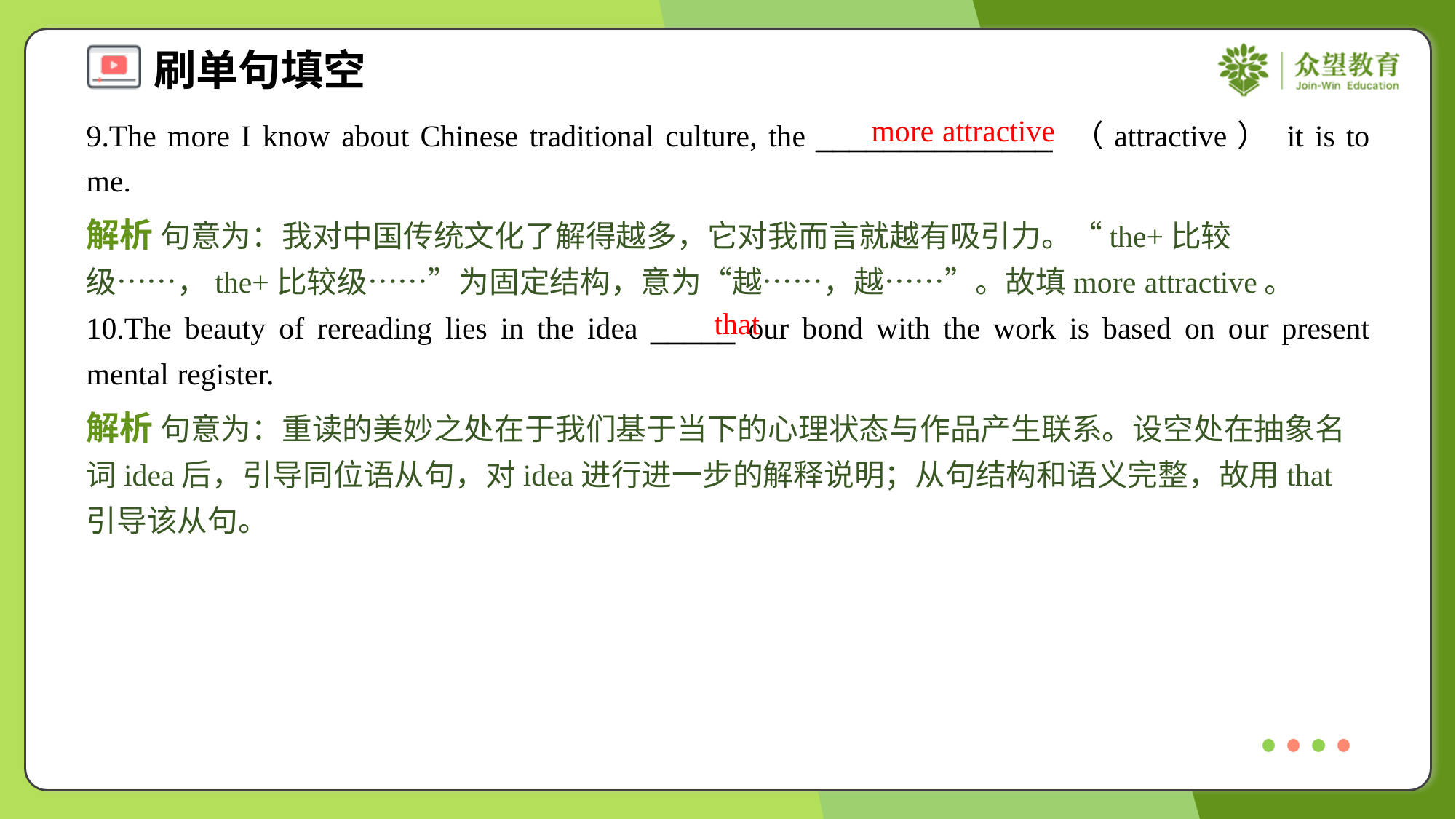

more attractive
9.The more I know about Chinese traditional culture, the ______________ （attractive） it is to me.
解析 句意为：我对中国传统文化了解得越多，它对我而言就越有吸引力。“the+比较级……，the+比较级……”为固定结构，意为“越……，越……”。故填more attractive。
that
10.The beauty of rereading lies in the idea _____ our bond with the work is based on our present mental register.
解析 句意为：重读的美妙之处在于我们基于当下的心理状态与作品产生联系。设空处在抽象名词idea后，引导同位语从句，对idea进行进一步的解释说明；从句结构和语义完整，故用that引导该从句。